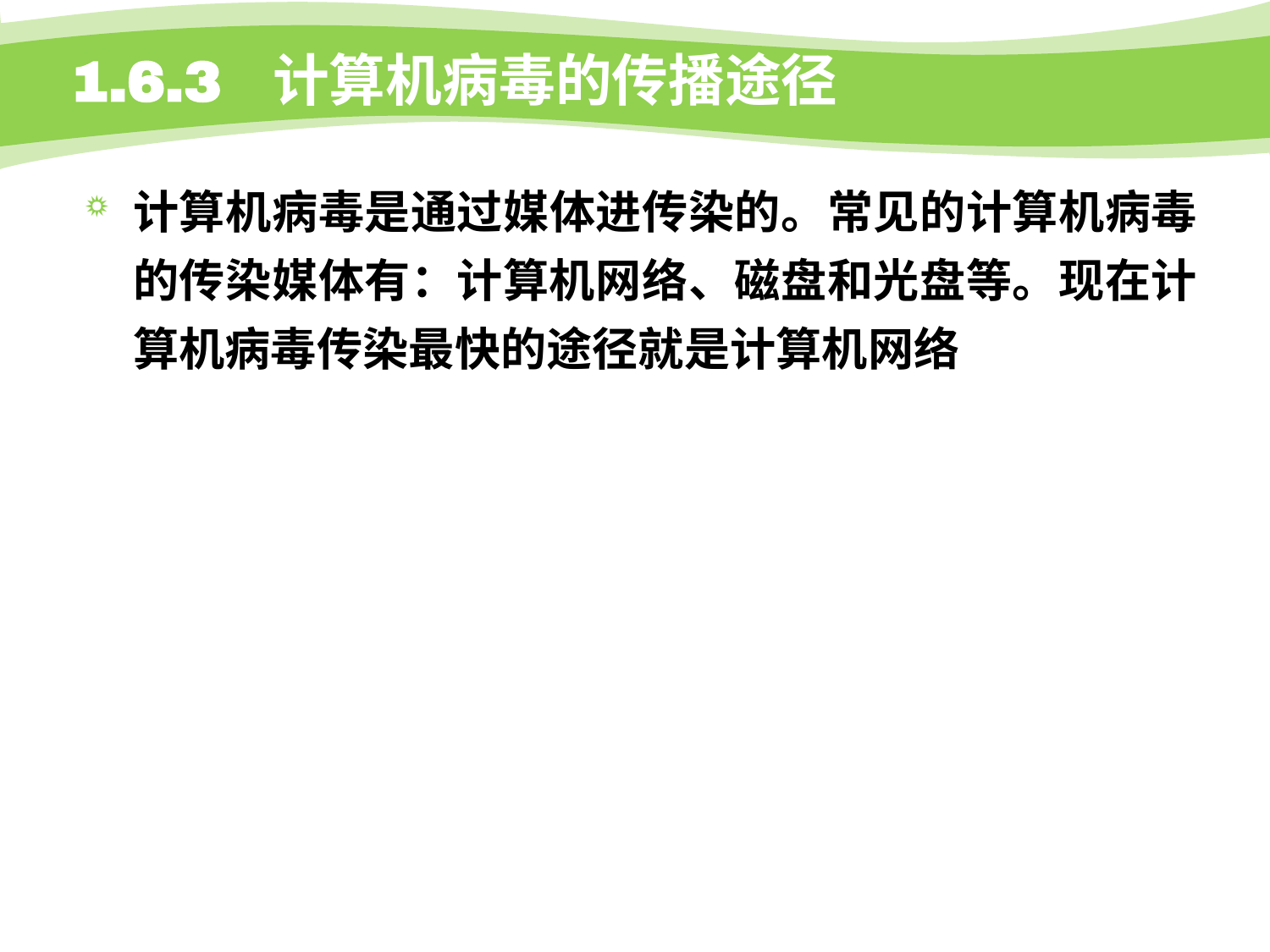

# 1.6.3  计算机病毒的传播途径
计算机病毒是通过媒体进传染的。常见的计算机病毒的传染媒体有：计算机网络、磁盘和光盘等。现在计算机病毒传染最快的途径就是计算机网络